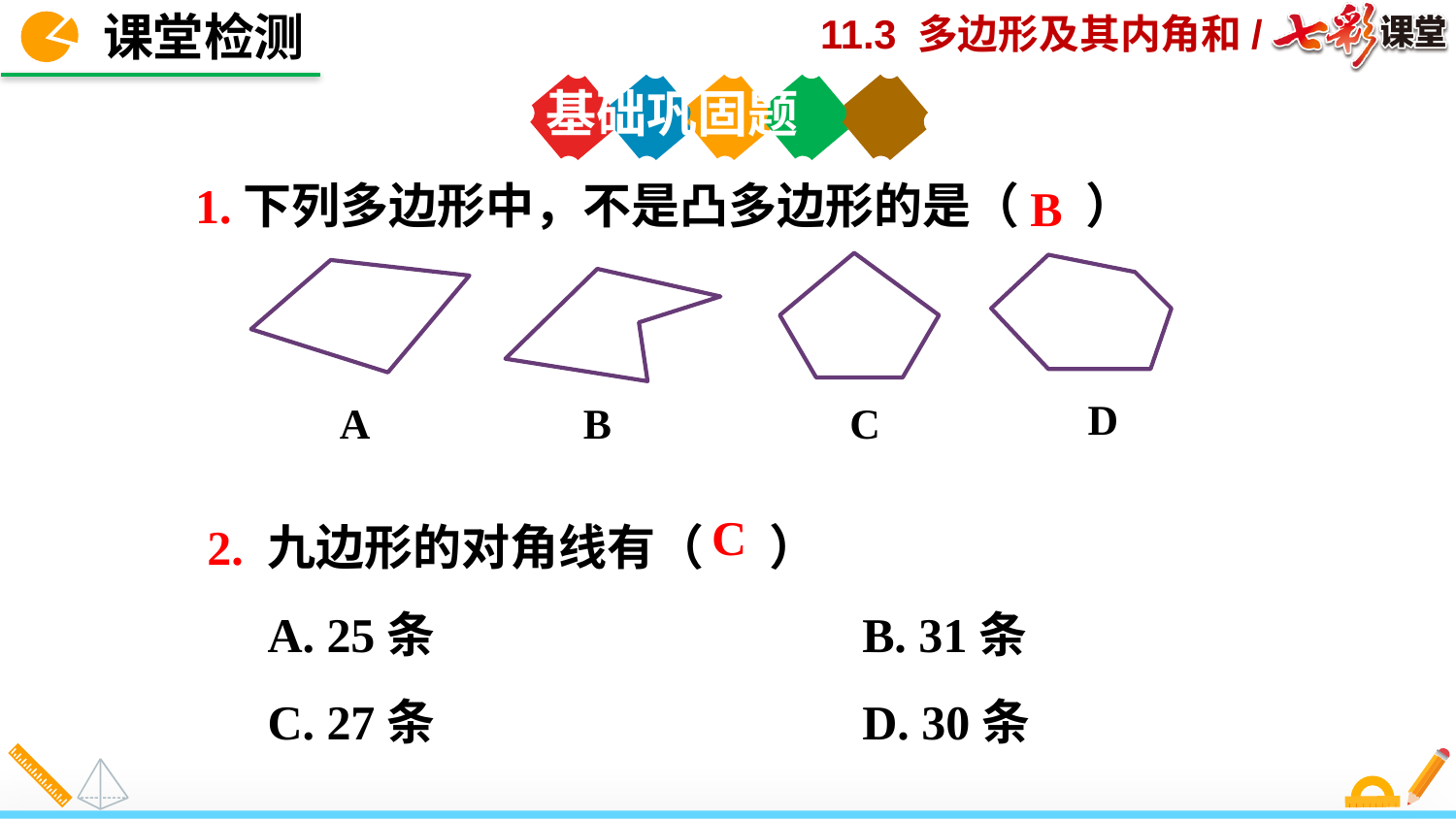

课堂检测

基础巩固题

1.下列多边形中，不是凸多边形的是（      ）
B

D
A
B
C
2. 九边形的对角线有（      ）
     A. 25条                                      B. 31条
     C. 27条                                      D. 30条
C